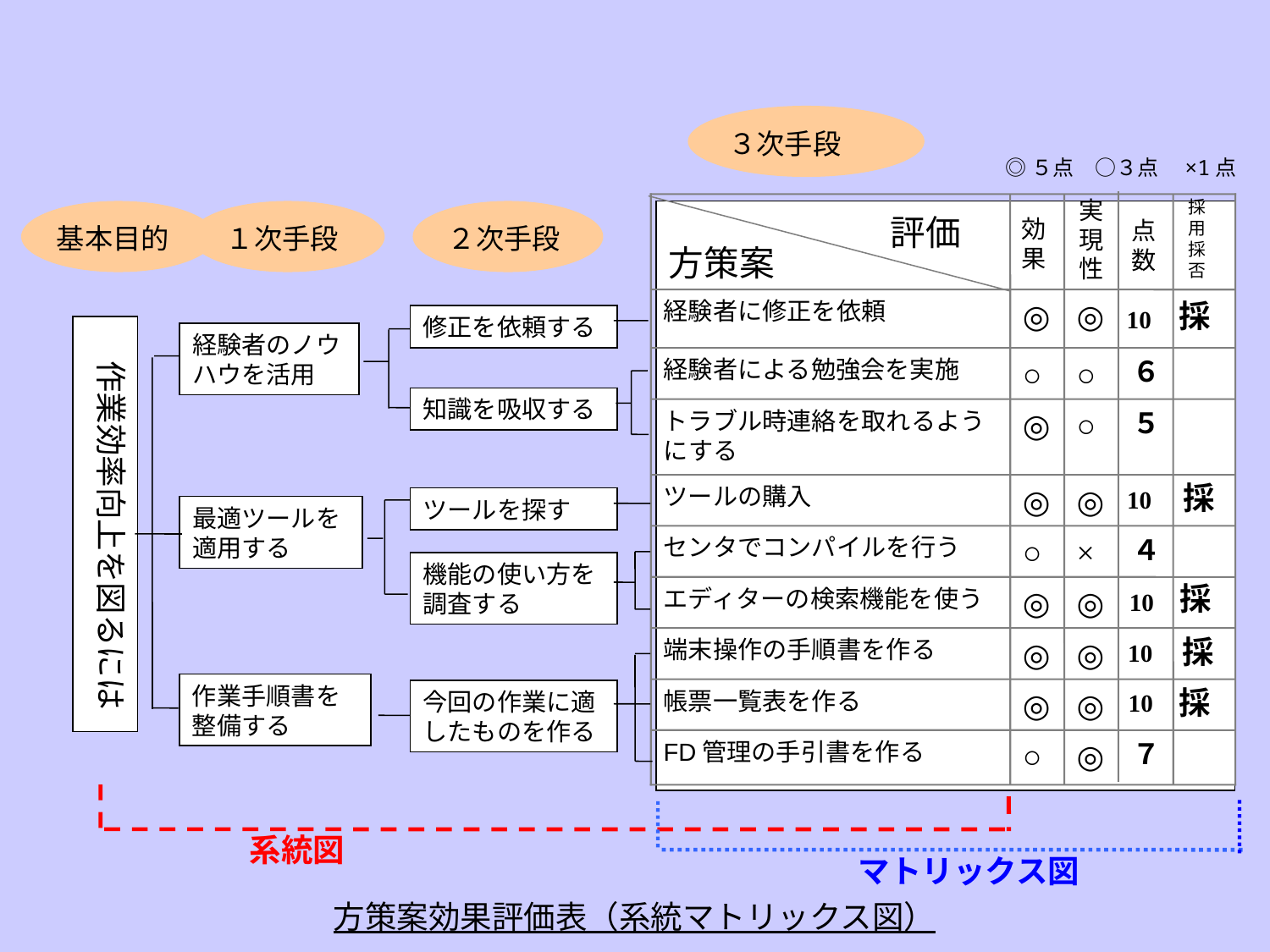

３次手段
実現性
採用採否

基本目的

１次手段

２次手段

評価
効果
点数
方策案
経験者に修正を依頼

◎
◎
採
10
修正を依頼する
　作業効率向上を図るには

経験者のノウハウを活用

経験者による勉強会を実施

○
○
６

知識を吸収する
トラブル時連絡を取れるようにする

◎
○
５

採
ツールの購入

◎
◎
10
ツールを探す
最適ツールを適用する

センタでコンパイルを行う

○
×
４

機能の使い方を調査する
採
エディターの検索機能を使う

◎
◎

10

採
端末操作の手順書を作る

◎
◎
10
作業手順書を整備する
採
帳票一覧表を作る

◎
◎
今回の作業に適したものを作る
10

FD管理の手引書を作る

○
◎
７

マトリックス図

系統図

◎５点　○３点　×1点
# 方策案効果評価表（系統マトリックス図）